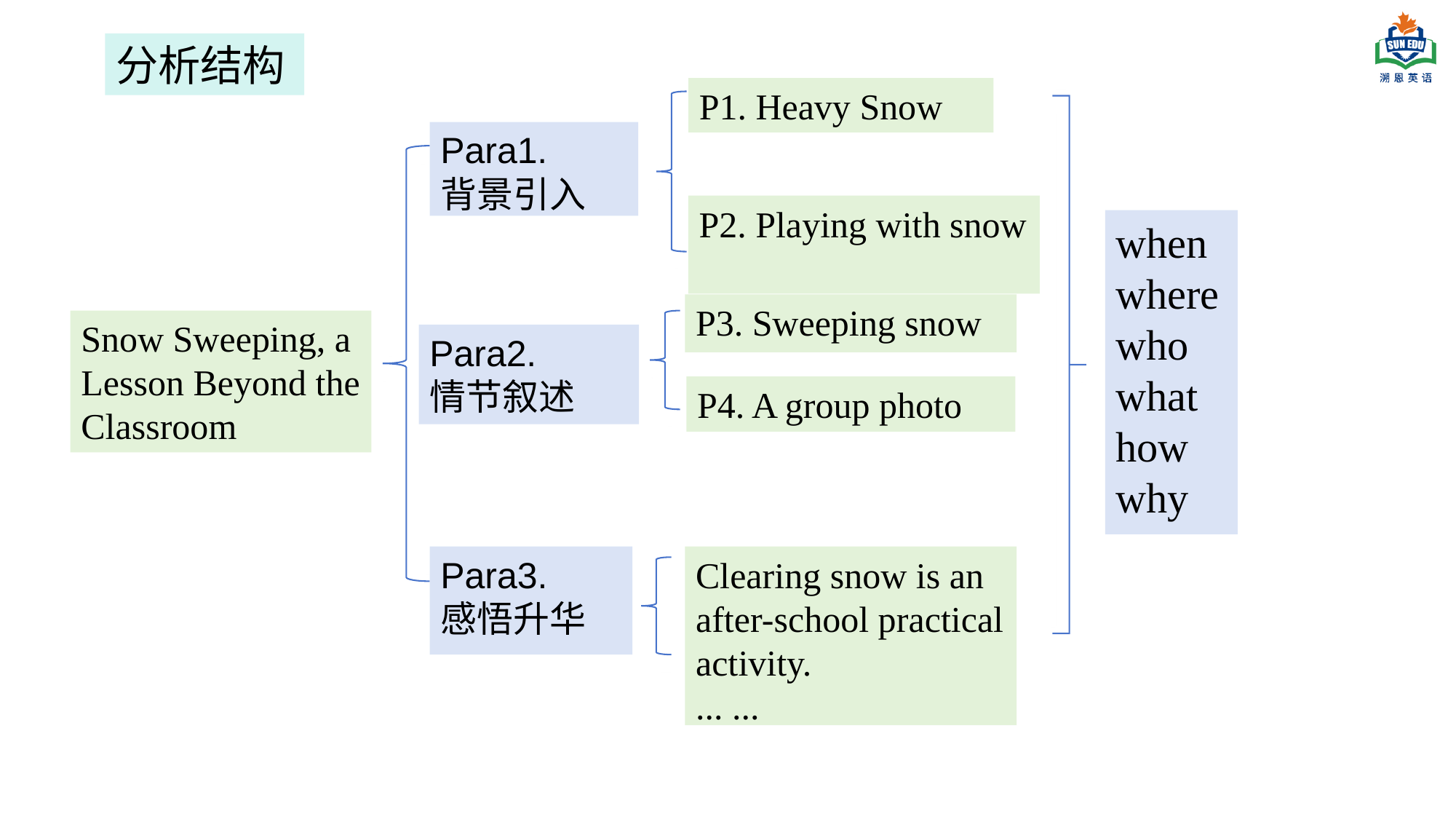

分析结构
P1. Heavy Snow

Para1.
背景引入

P2. Playing with snow
when  where
who
what
how
why

P3. Sweeping snow

Snow Sweeping, a Lesson Beyond the Classroom

Para2.
情节叙述

P4. A group photo
Para3.
感悟升华

Clearing snow is an after-school practical activity.
... ...